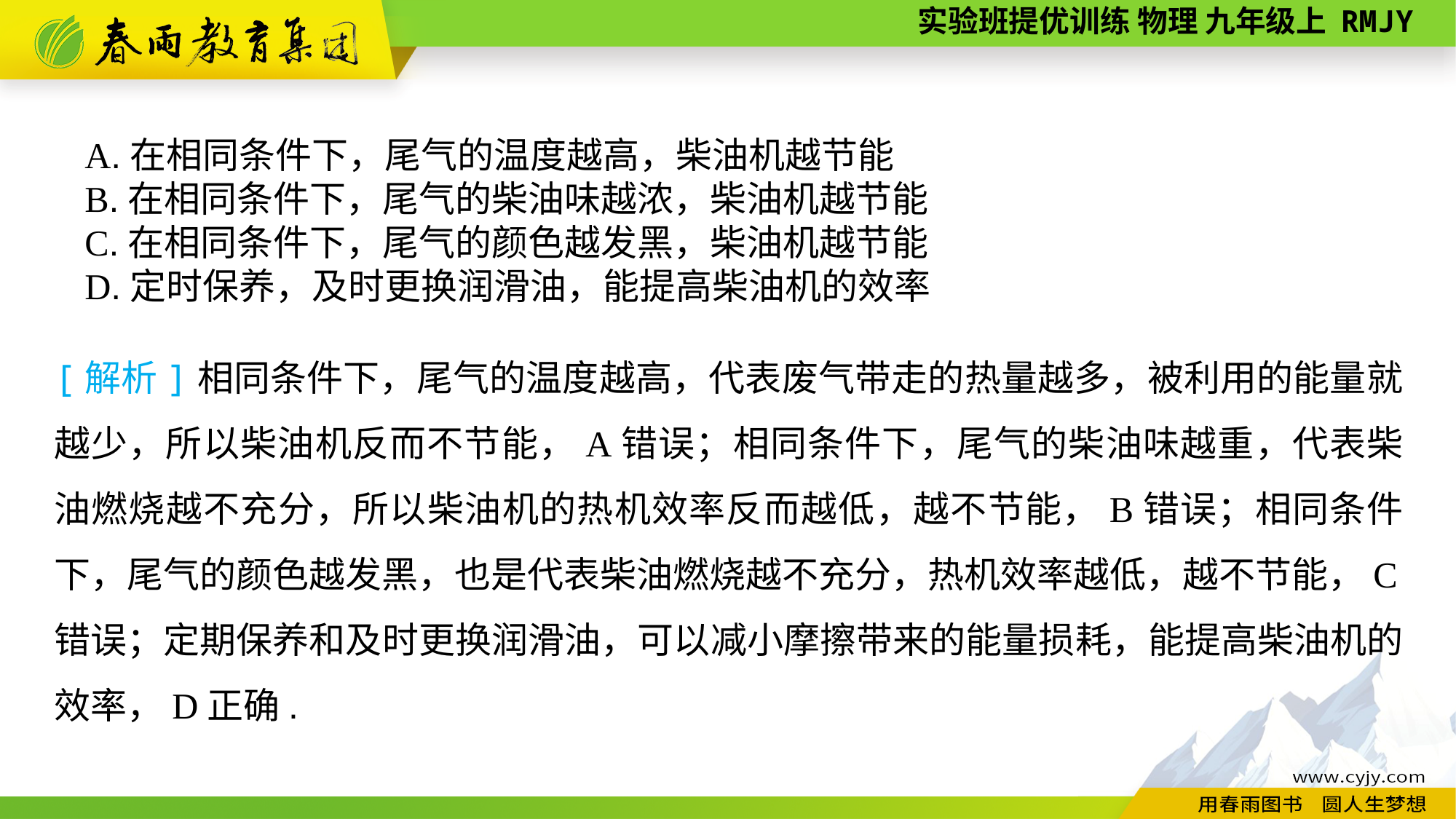

A.在相同条件下，尾气的温度越高，柴油机越节能
B.在相同条件下，尾气的柴油味越浓，柴油机越节能
C.在相同条件下，尾气的颜色越发黑，柴油机越节能
D.定时保养，及时更换润滑油，能提高柴油机的效率

[解析]相同条件下，尾气的温度越高，代表废气带走的热量越多，被利用的能量就越少，所以柴油机反而不节能，A错误；相同条件下，尾气的柴油味越重，代表柴油燃烧越不充分，所以柴油机的热机效率反而越低，越不节能，B错误；相同条件下，尾气的颜色越发黑，也是代表柴油燃烧越不充分，热机效率越低，越不节能，C错误；定期保养和及时更换润滑油，可以减小摩擦带来的能量损耗，能提高柴油机的效率，D正确.